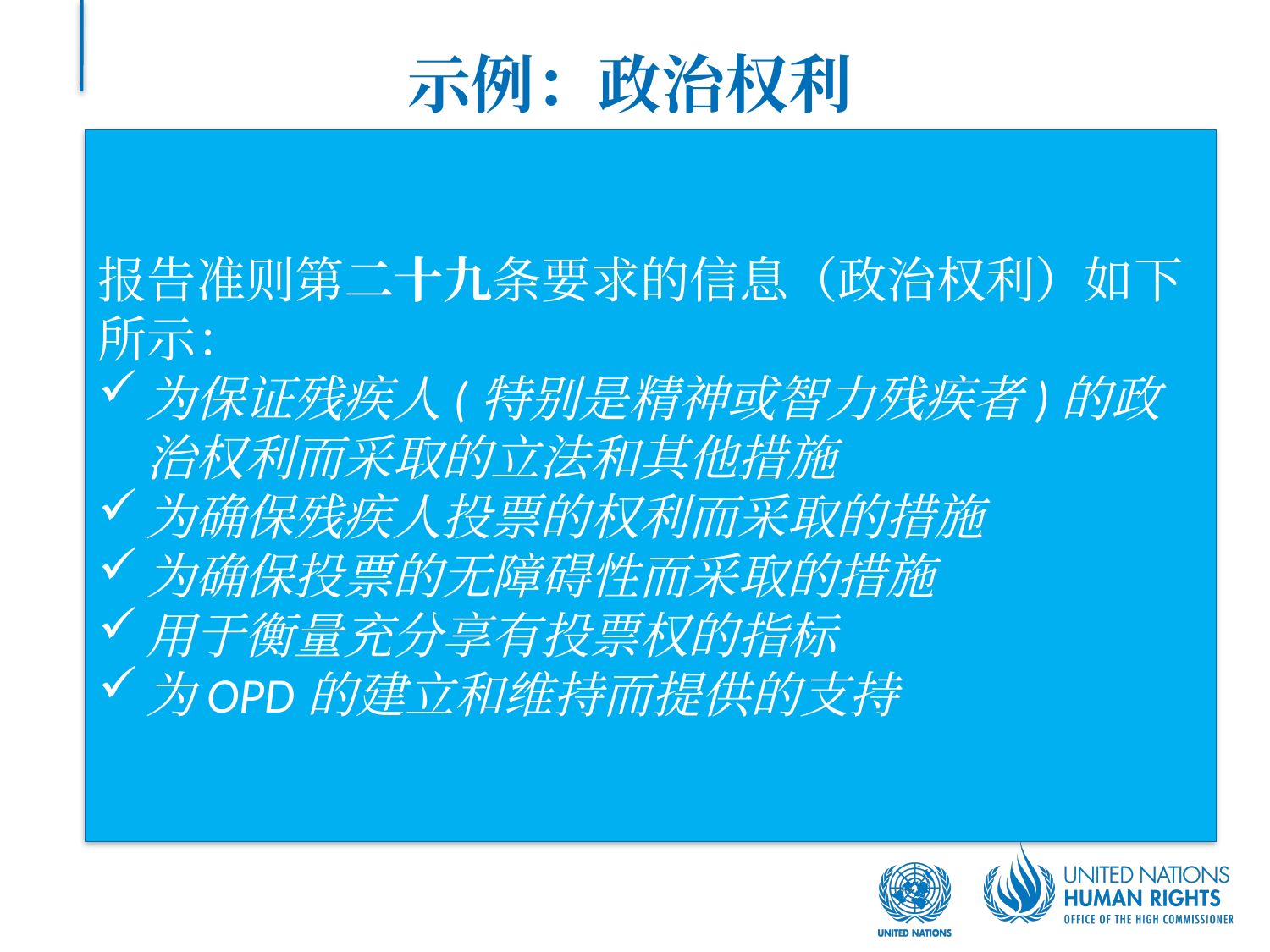

# 示例：政治权利
报告准则第二十九条要求的信息（政治权利）如下所示：
为保证残疾人(特别是精神或智力残疾者)的政治权利而采取的立法和其他措施
为确保残疾人投票的权利而采取的措施
为确保投票的无障碍性而采取的措施
用于衡量充分享有投票权的指标
为OPD的建立和维持而提供的支持